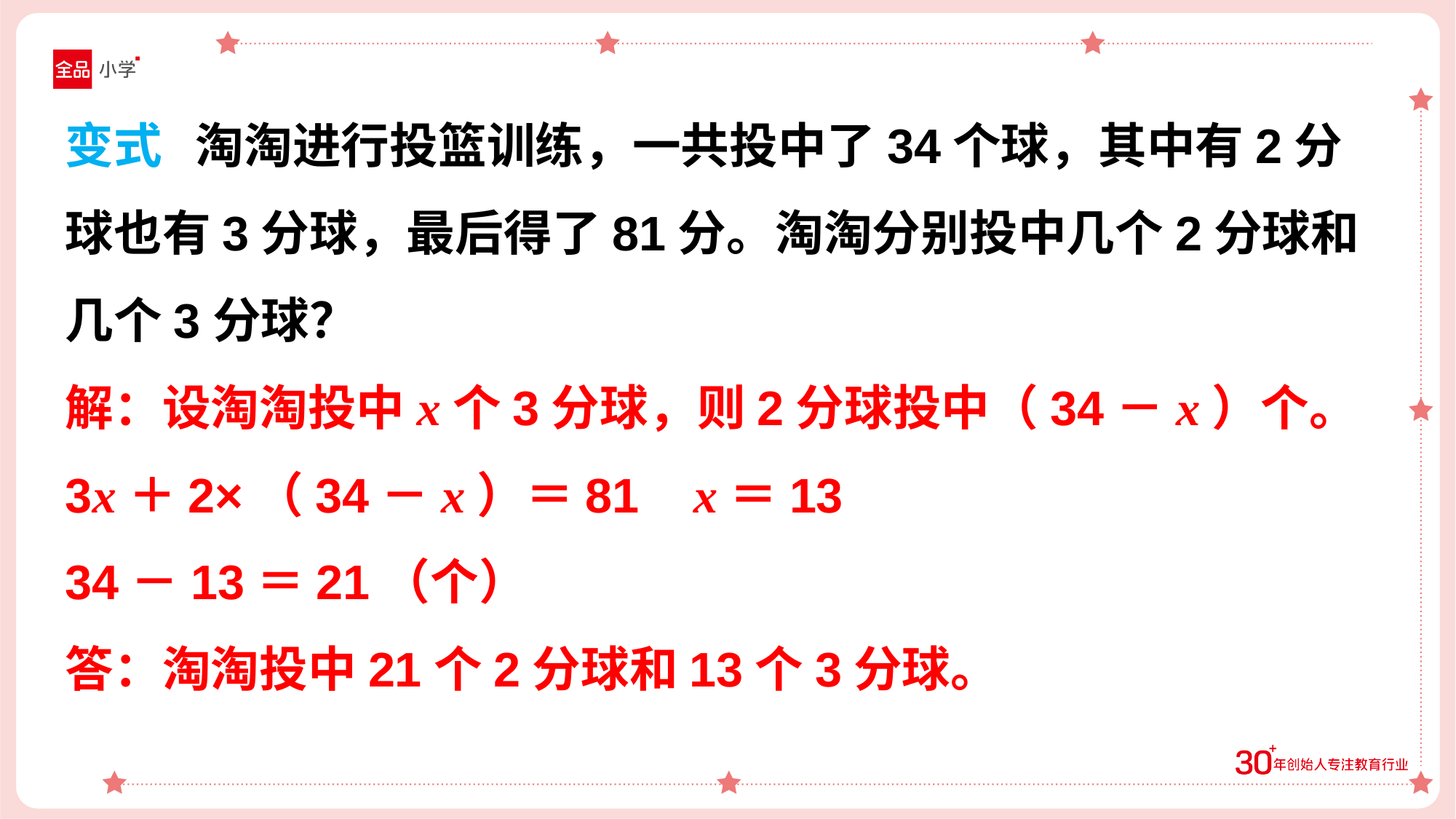

变式   淘淘进行投篮训练，一共投中了34个球，其中有2分球也有3分球，最后得了81分。淘淘分别投中几个2分球和几个3分球？
解：设淘淘投中x个3分球，则2分球投中（34－x）个。
3x＋2×（34－x）＝81    x＝13
34－13＝21（个）
答：淘淘投中21个2分球和13个3分球。